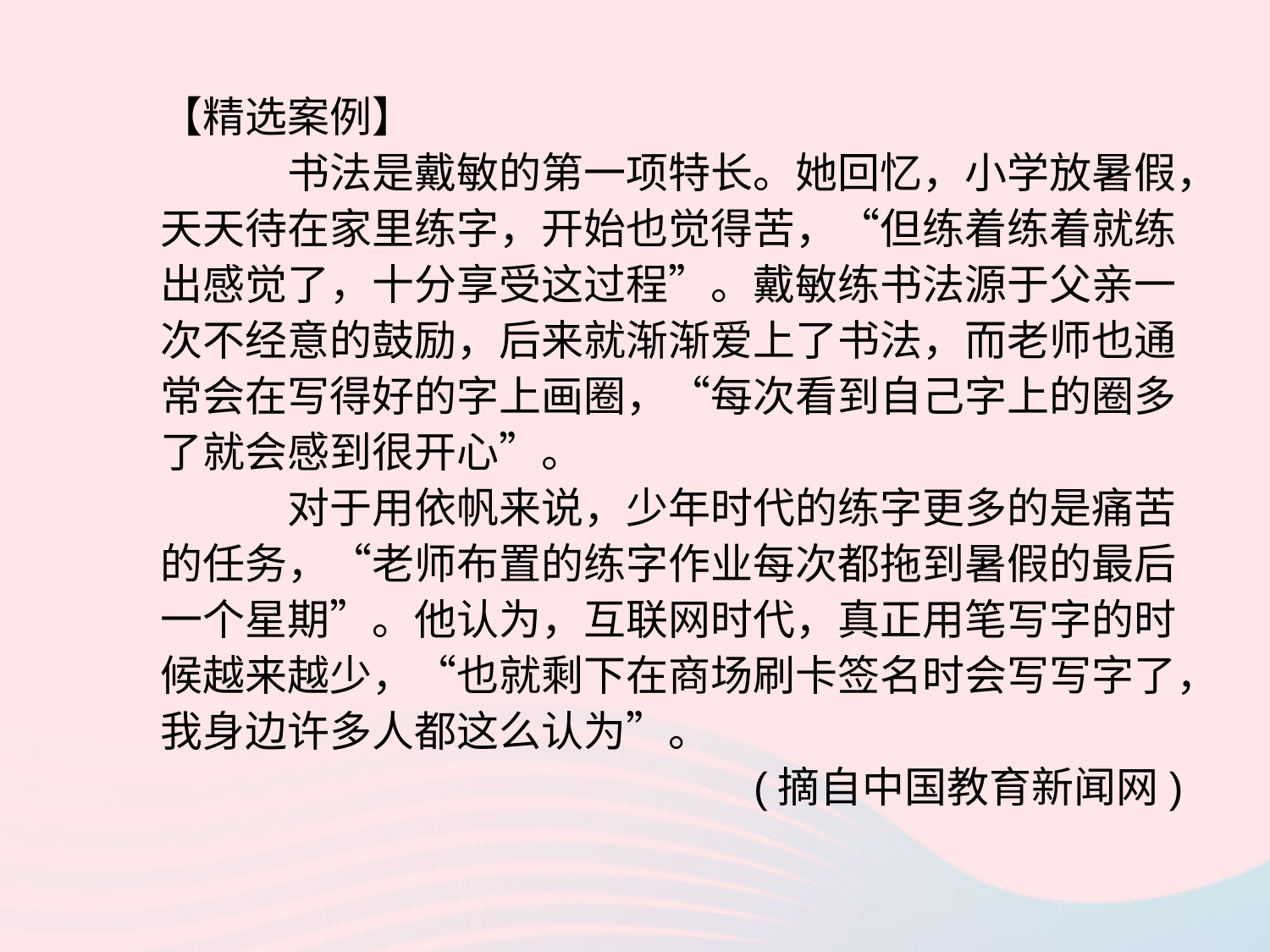

【精选案例】
	书法是戴敏的第一项特长。她回忆，小学放暑假，天天待在家里练字，开始也觉得苦，“但练着练着就练出感觉了，十分享受这过程”。戴敏练书法源于父亲一次不经意的鼓励，后来就渐渐爱上了书法，而老师也通常会在写得好的字上画圈，“每次看到自己字上的圈多了就会感到很开心”。
	对于用依帆来说，少年时代的练字更多的是痛苦的任务，“老师布置的练字作业每次都拖到暑假的最后一个星期”。他认为，互联网时代，真正用笔写字的时候越来越少，“也就剩下在商场刷卡签名时会写写字了，我身边许多人都这么认为”。
(摘自中国教育新闻网)